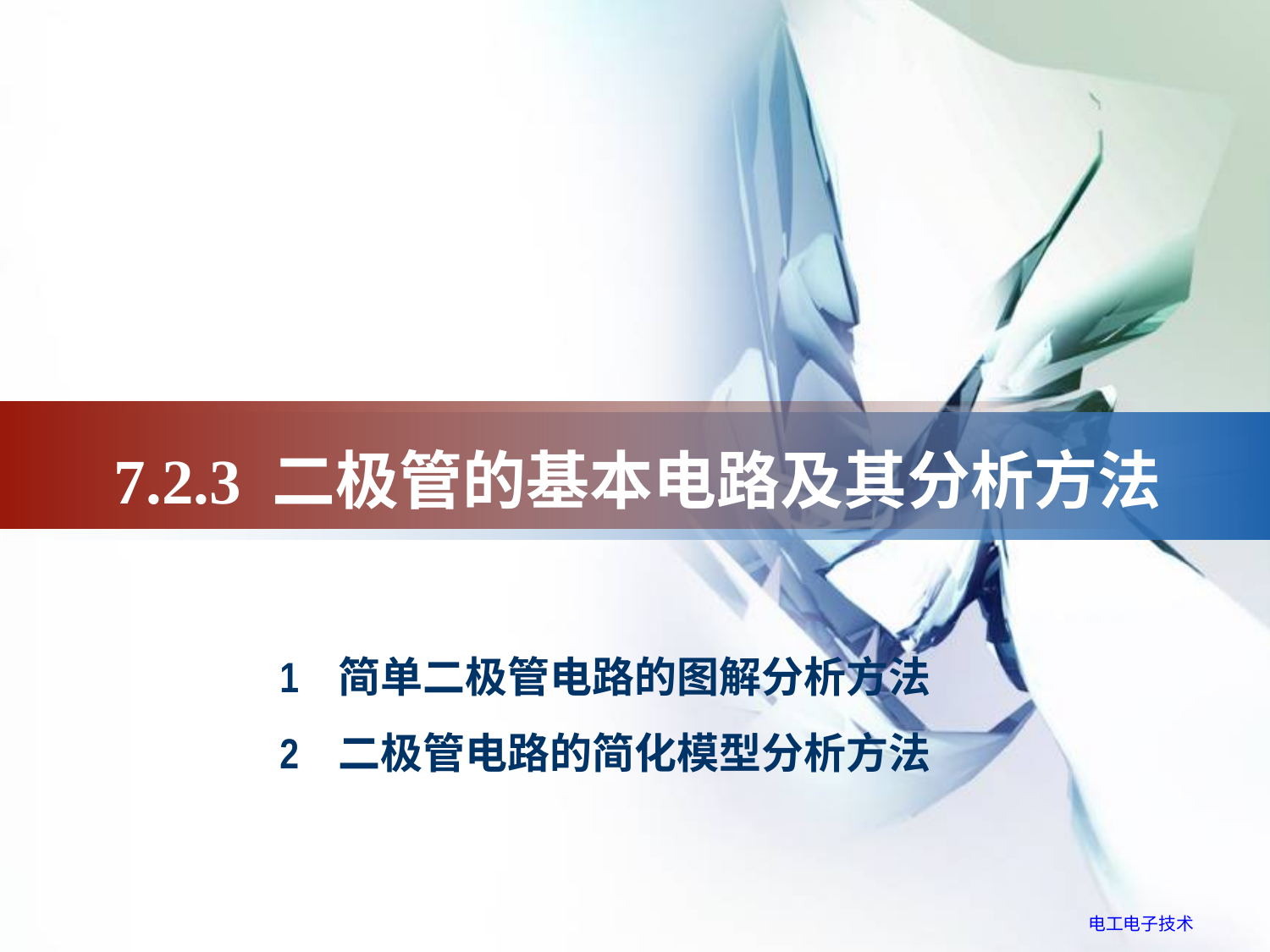

# 7.2.3 二极管的基本电路及其分析方法

1   简单二极管电路的图解分析方法
2   二极管电路的简化模型分析方法
电工电子技术